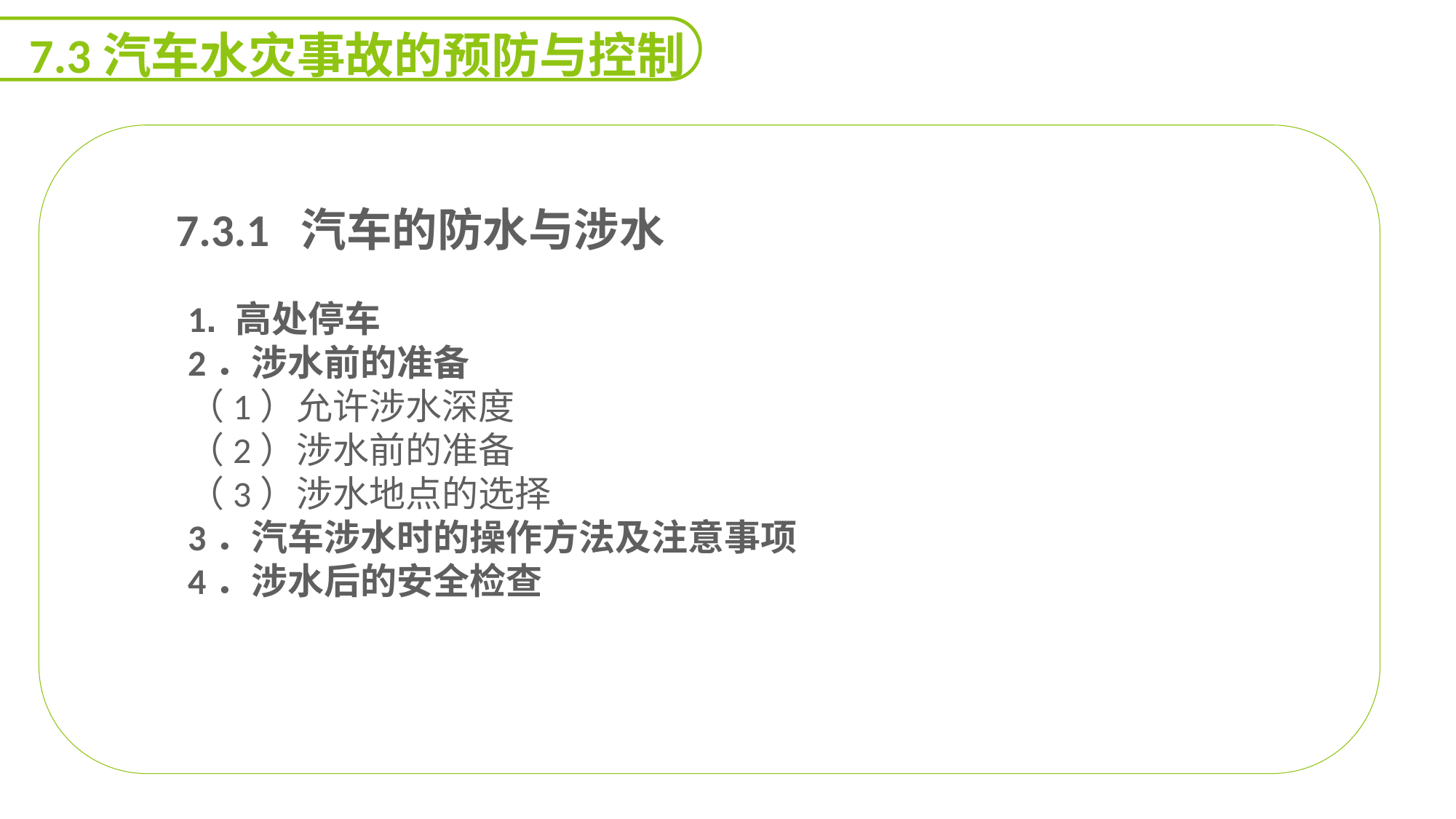

7.3汽车水灾事故的预防与控制

 7.3.1  汽车的防水与涉水

1. 高处停车
2．涉水前的准备
（1）允许涉水深度
（2）涉水前的准备
（3）涉水地点的选择
3．汽车涉水时的操作方法及注意事项
4．涉水后的安全检查
能力
目标
延迟符